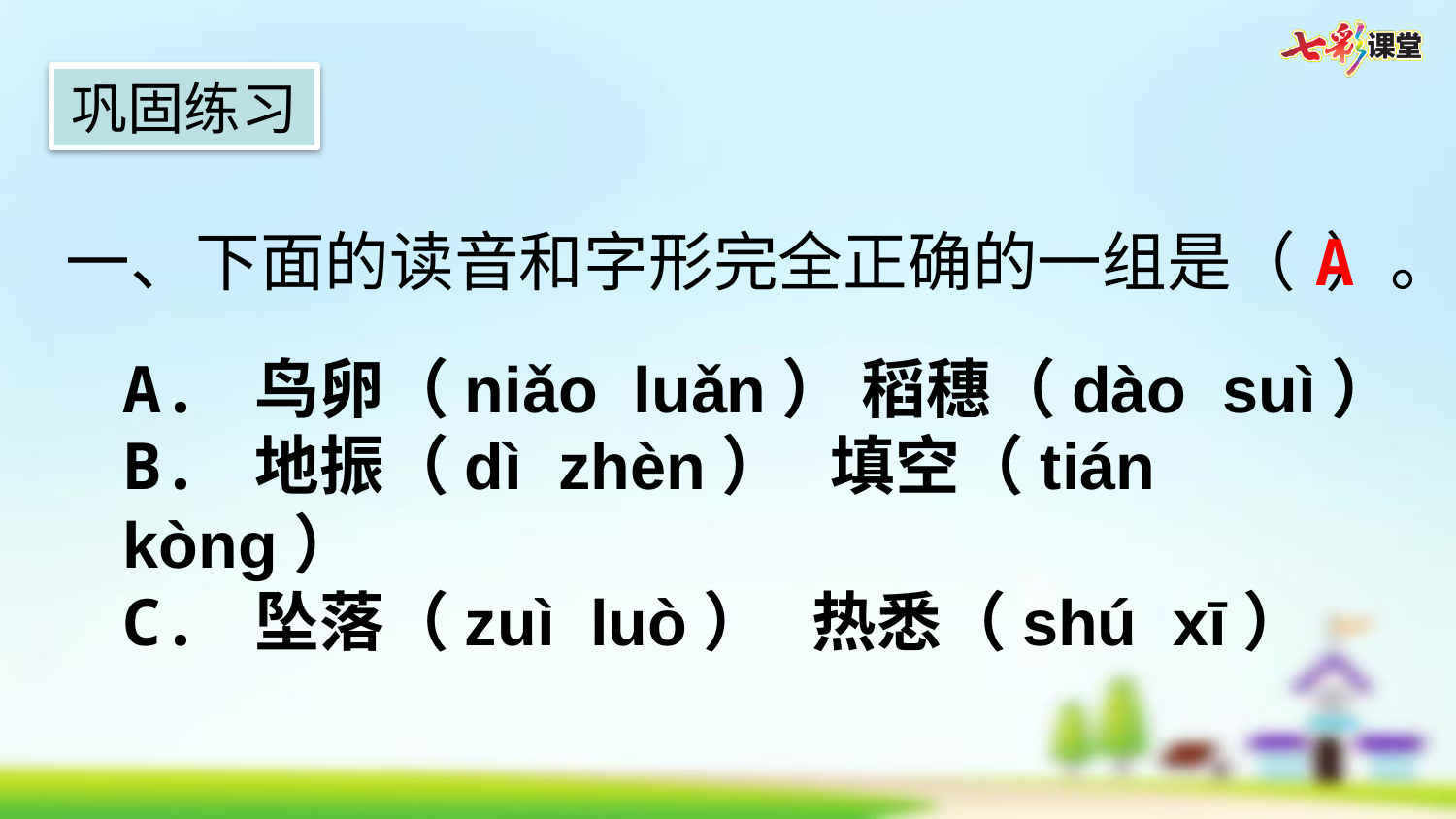

巩固练习
一、下面的读音和字形完全正确的一组是（  ）。
A
A. 鸟卵（niǎo  luǎn） 稻穗（dào  suì）
B. 地振（dì  zhèn）   填空（tián  kònɡ）
C. 坠落（zuì  luò）   热悉（shú  xī）